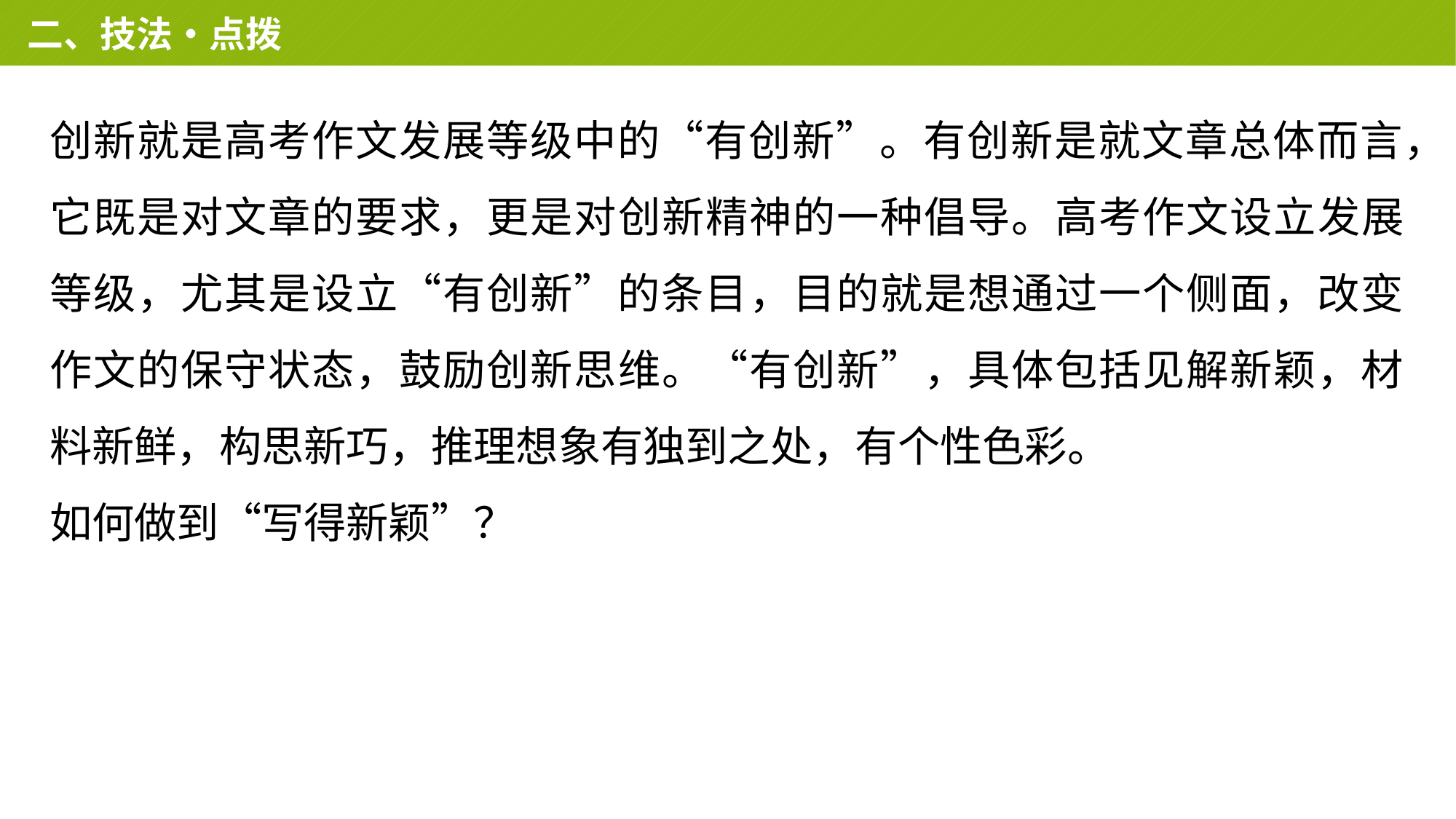

二、技法•点拨
创新就是高考作文发展等级中的“有创新”。有创新是就文章总体而言，它既是对文章的要求，更是对创新精神的一种倡导。高考作文设立发展等级，尤其是设立“有创新”的条目，目的就是想通过一个侧面，改变作文的保守状态，鼓励创新思维。“有创新”，具体包括见解新颖，材料新鲜，构思新巧，推理想象有独到之处，有个性色彩。
如何做到“写得新颖”？